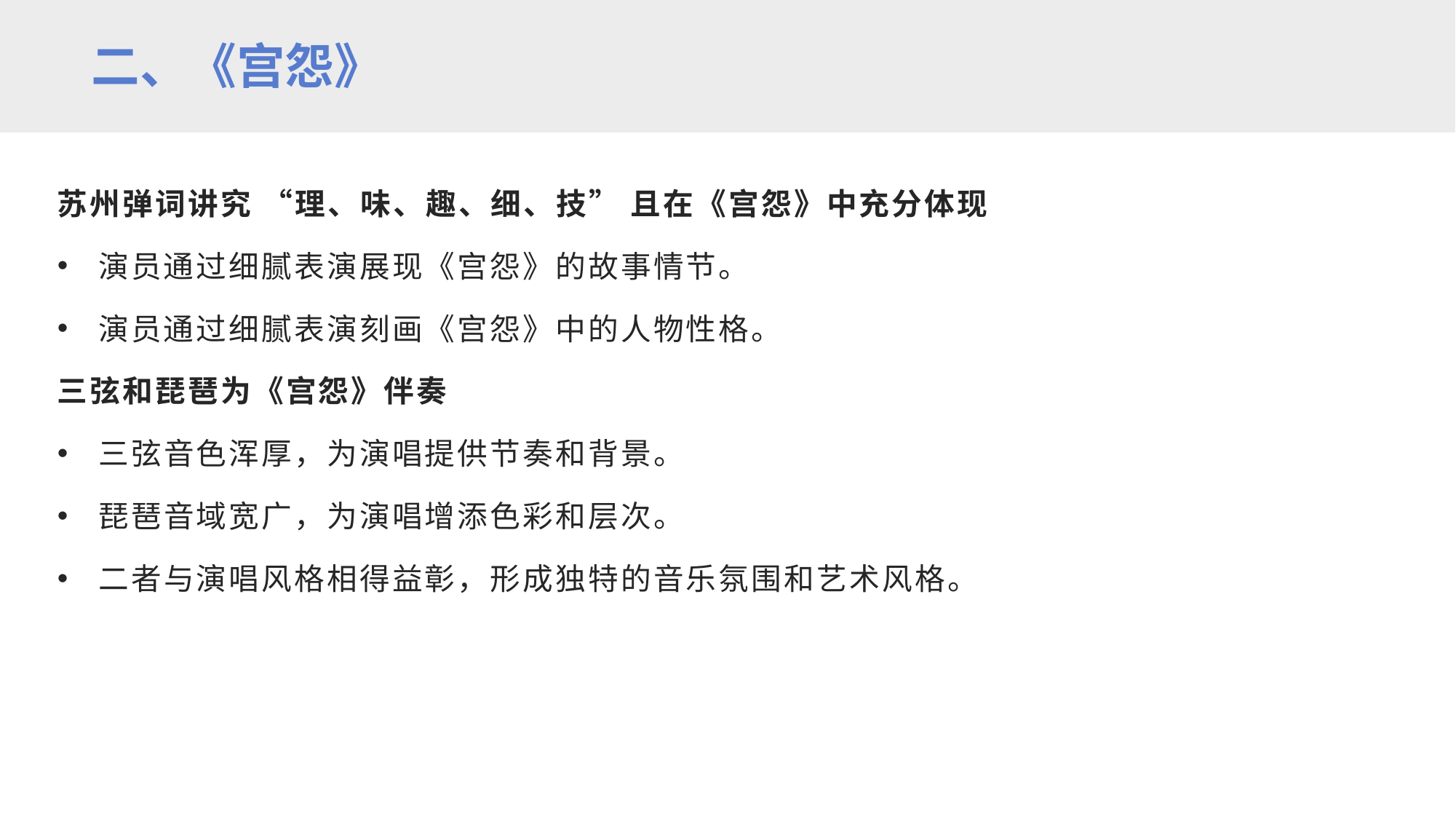

二、《宫怨》
苏州弹词讲究 “理、味、趣、细、技” 且在《宫怨》中充分体现
演员通过细腻表演展现《宫怨》的故事情节。
演员通过细腻表演刻画《宫怨》中的人物性格。
三弦和琵琶为《宫怨》伴奏
三弦音色浑厚，为演唱提供节奏和背景。
琵琶音域宽广，为演唱增添色彩和层次。
二者与演唱风格相得益彰，形成独特的音乐氛围和艺术风格。